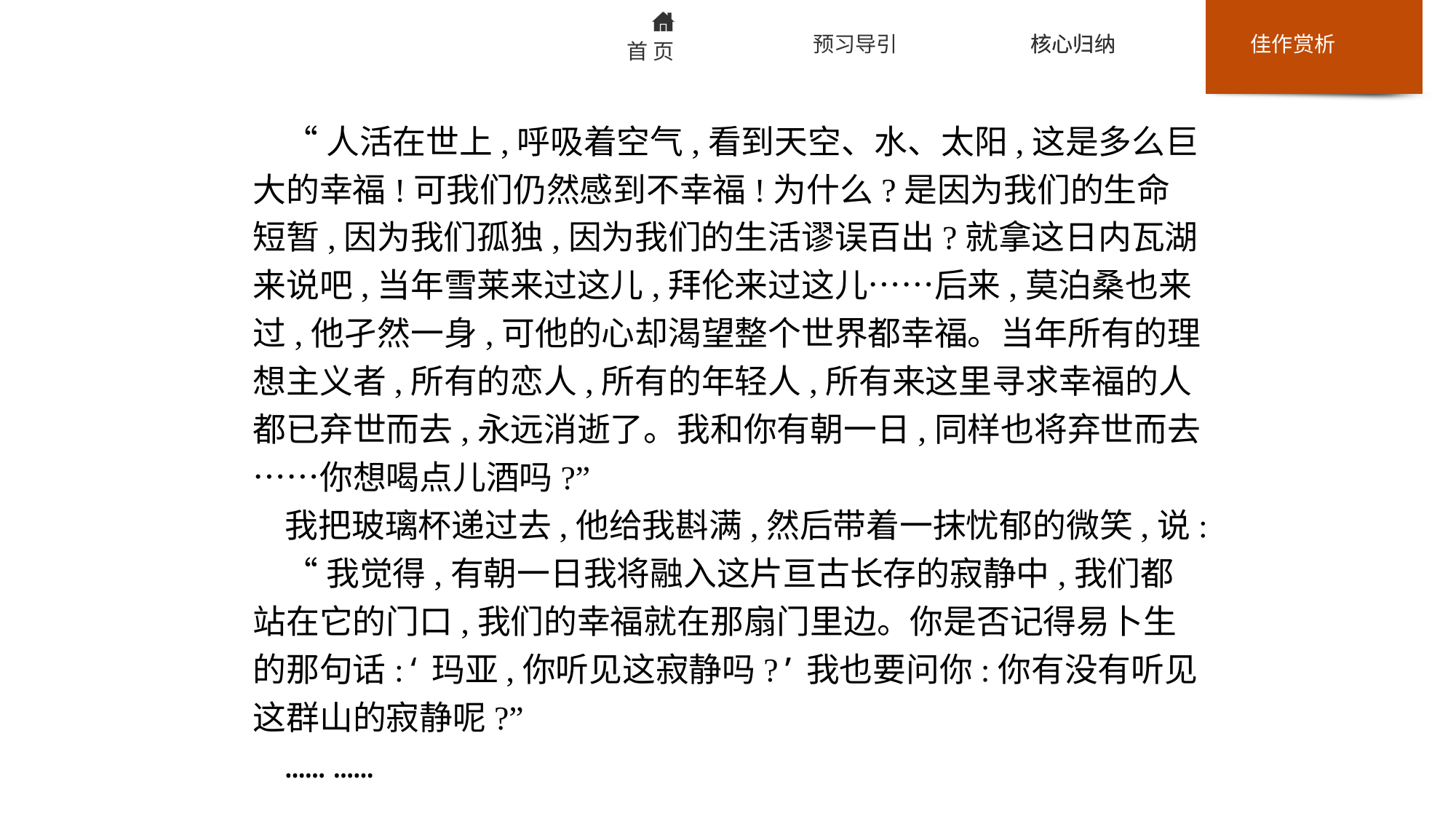

“人活在世上,呼吸着空气,看到天空、水、太阳,这是多么巨大的幸福!可我们仍然感到不幸福!为什么?是因为我们的生命短暂,因为我们孤独,因为我们的生活谬误百出?就拿这日内瓦湖来说吧,当年雪莱来过这儿,拜伦来过这儿……后来,莫泊桑也来过,他孑然一身,可他的心却渴望整个世界都幸福。当年所有的理想主义者,所有的恋人,所有的年轻人,所有来这里寻求幸福的人都已弃世而去,永远消逝了。我和你有朝一日,同样也将弃世而去……你想喝点儿酒吗?”
我把玻璃杯递过去,他给我斟满,然后带着一抹忧郁的微笑,说:
“我觉得,有朝一日我将融入这片亘古长存的寂静中,我们都站在它的门口,我们的幸福就在那扇门里边。你是否记得易卜生的那句话:‘玛亚,你听见这寂静吗?’我也要问你:你有没有听见这群山的寂静呢?”
…… ……